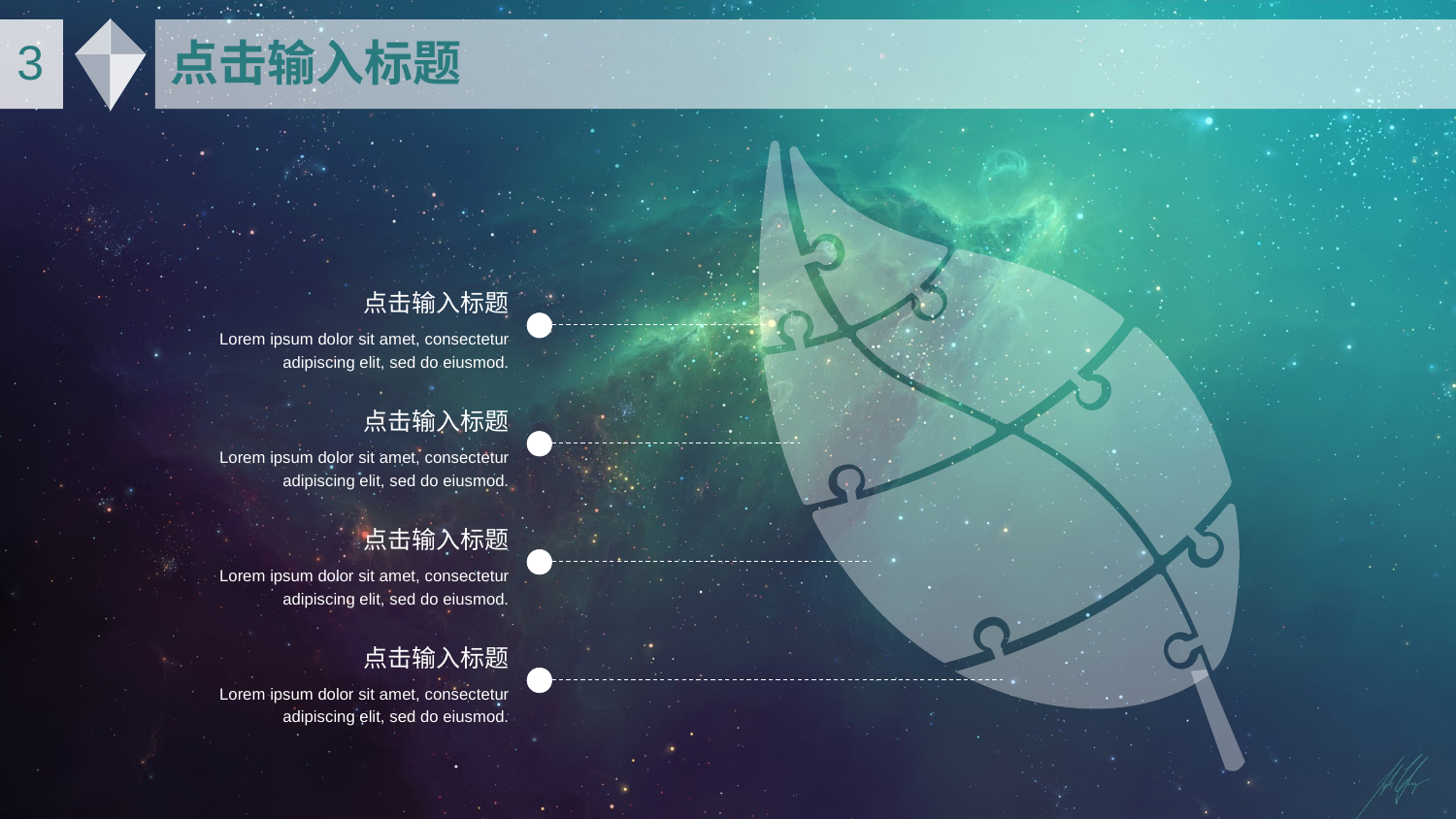

3
点击输入标题

点击输入标题
Lorem ipsum dolor sit amet, consectetur adipiscing elit, sed do eiusmod.

点击输入标题
Lorem ipsum dolor sit amet, consectetur adipiscing elit, sed do eiusmod.

点击输入标题
Lorem ipsum dolor sit amet, consectetur adipiscing elit, sed do eiusmod.

点击输入标题
Lorem ipsum dolor sit amet, consectetur adipiscing elit, sed do eiusmod.